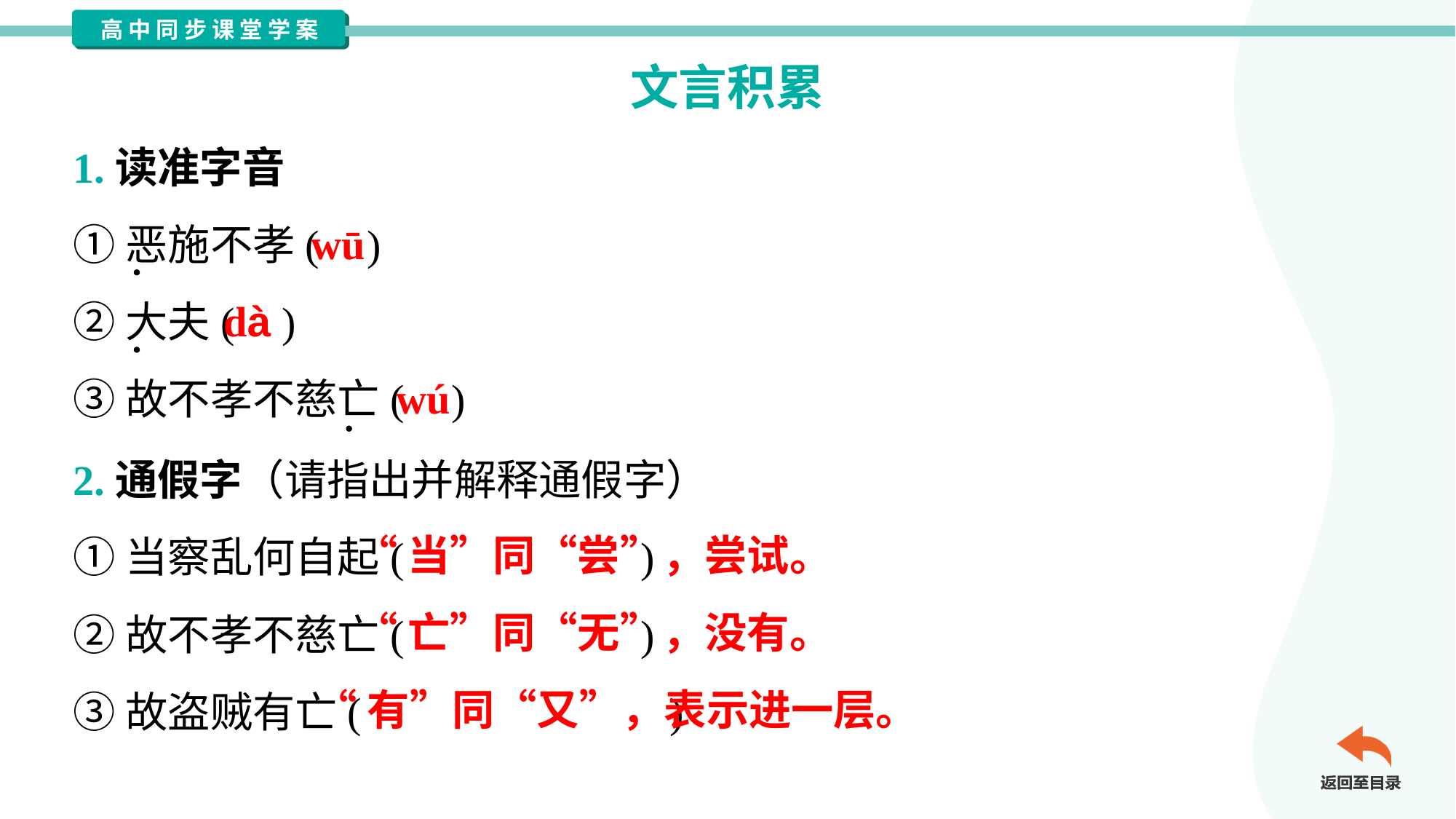

文言积累
1.读准字音
①恶施不孝(    )
②大夫(    )
③故不孝不慈亡(    )
wū
dà

wú

2.通假字（请指出并解释通假字）
①当察乱何自起(                    )
②故不孝不慈亡(                    )
③故盗贼有亡(                          )
“当”同“尝”，尝试。
“亡”同“无”，没有。
“有”同“又”，表示进一层。